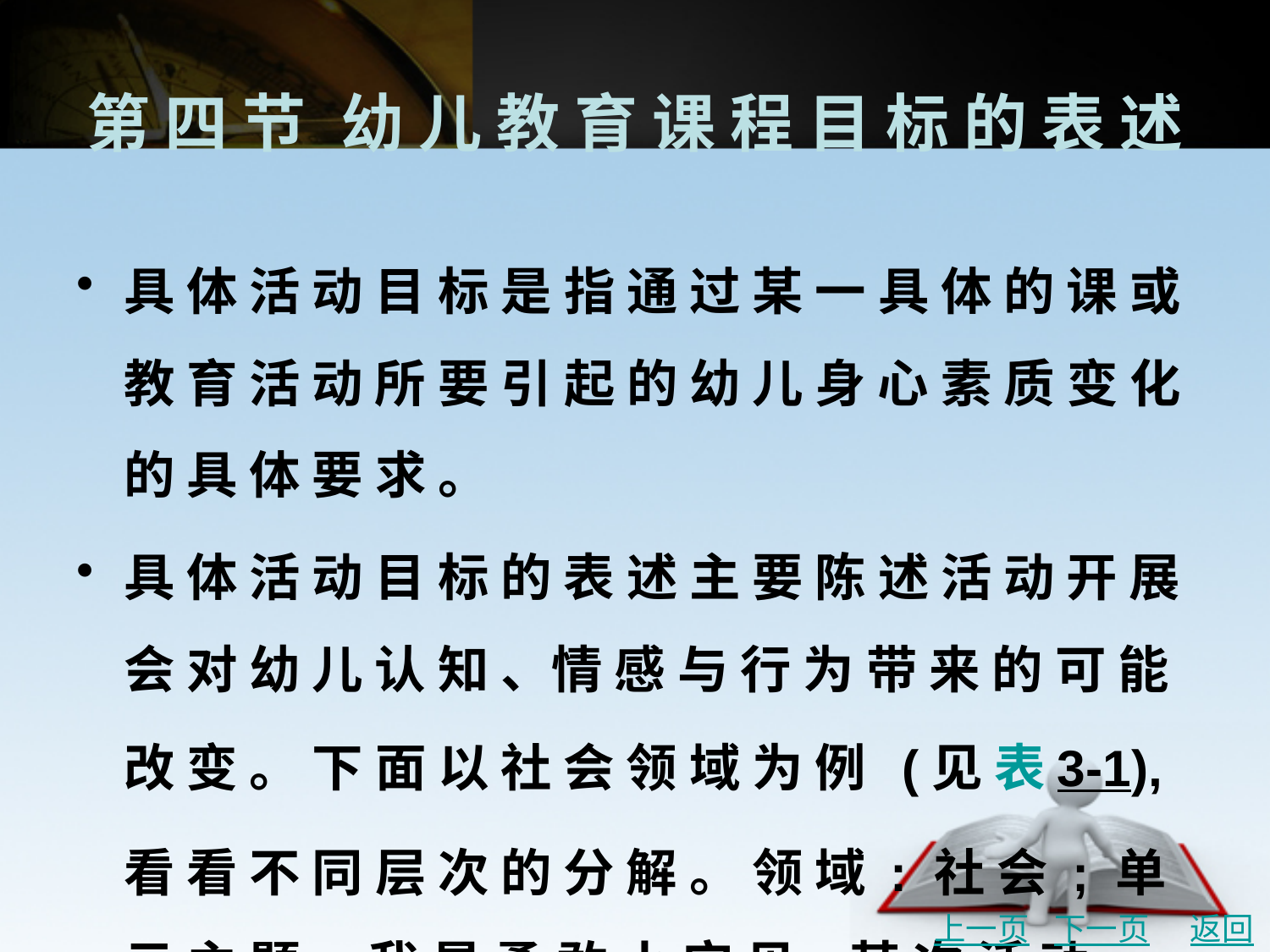

# 第 四 节	幼 儿 教 育 课 程 目 标 的 表 述
具 体 活 动 目 标 是 指 通 过 某 一 具 体 的 课 或 教 育 活 动 所 要 引 起 的 幼 儿 身 心 素 质 变 化 的 具 体 要 求 。
具 体 活 动 目 标 的 表 述 主 要 陈 述 活 动 开 展 会 对 幼 儿 认 知 、情 感 与 行 为 带 来 的 可 能 改 变 。 下 面 以 社 会 领 域 为 例  (见 表 3-1),看 看 不 同 层 次 的 分 解 。 领 域 : 社 会 ; 单 元 主 题 : 我 是 勇 敢 小 宝 贝 ;某 次 活 动 :我 们 都 有 哪 些 害 怕 的 事 ;授 课 年 级 :中 班 。

上一页
下一页
返回